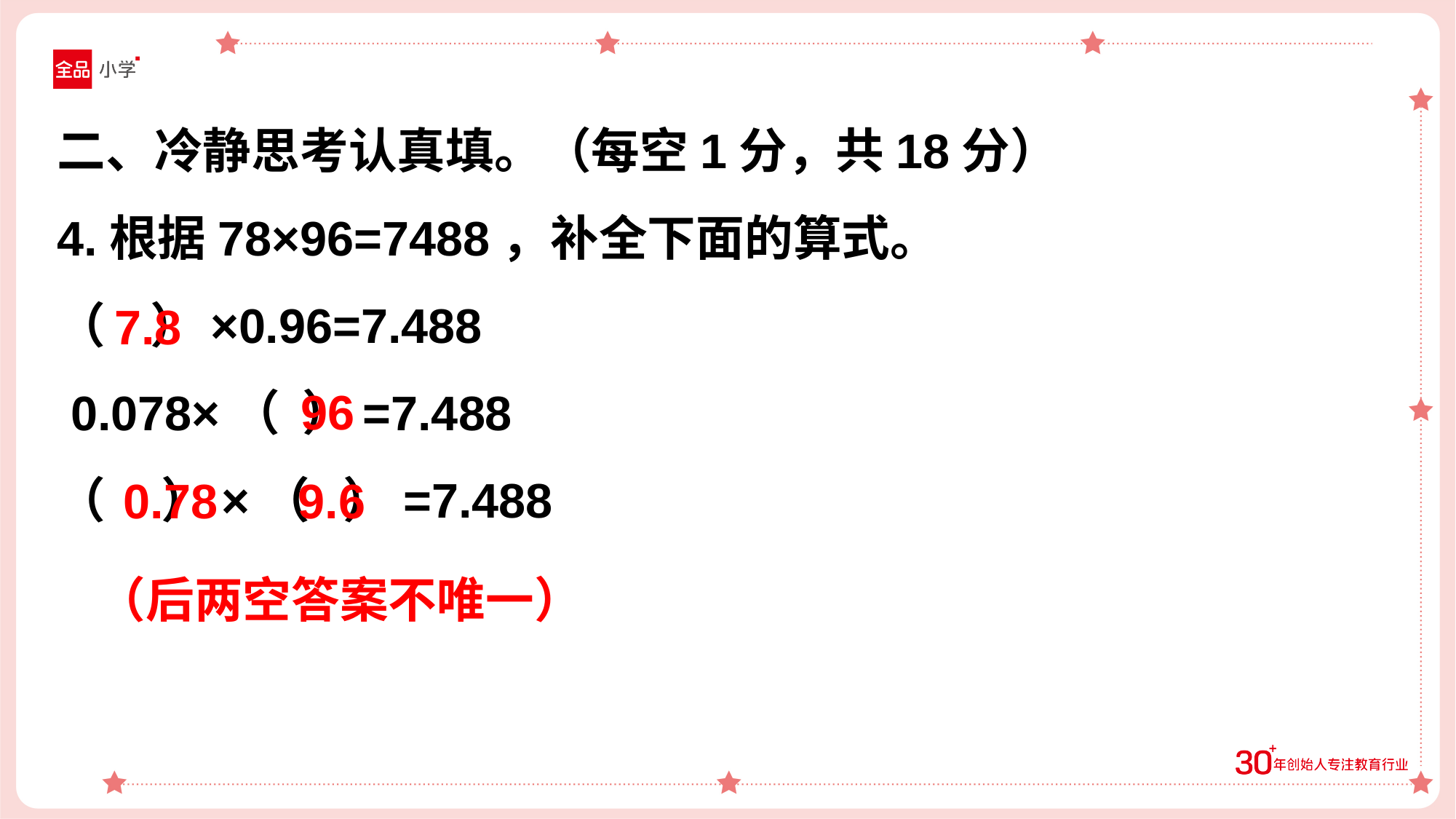

二、冷静思考认真填。（每空1分，共18分）
4.根据78×96=7488，补全下面的算式。
（    ）×0.96=7.488
 0.078×（  ）=7.488
（     ）×（   ）=7.488
7.8
96
0.78      9.6
（后两空答案不唯一）